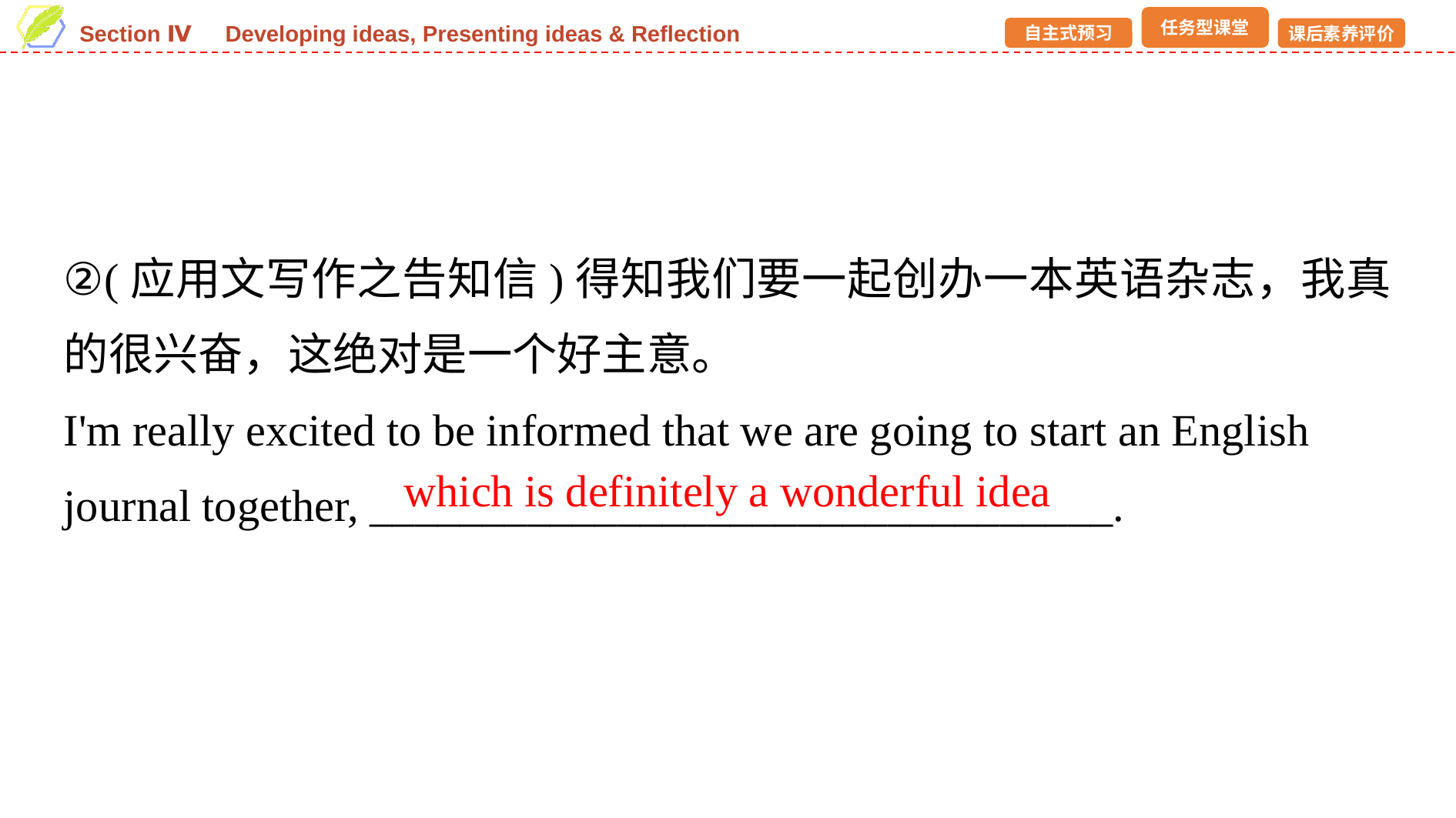

②(应用文写作之告知信)得知我们要一起创办一本英语杂志，我真的很兴奋，这绝对是一个好主意。
I'm really excited to be informed that we are going to start an English journal together, _________________________________.
which is definitely a wonderful idea